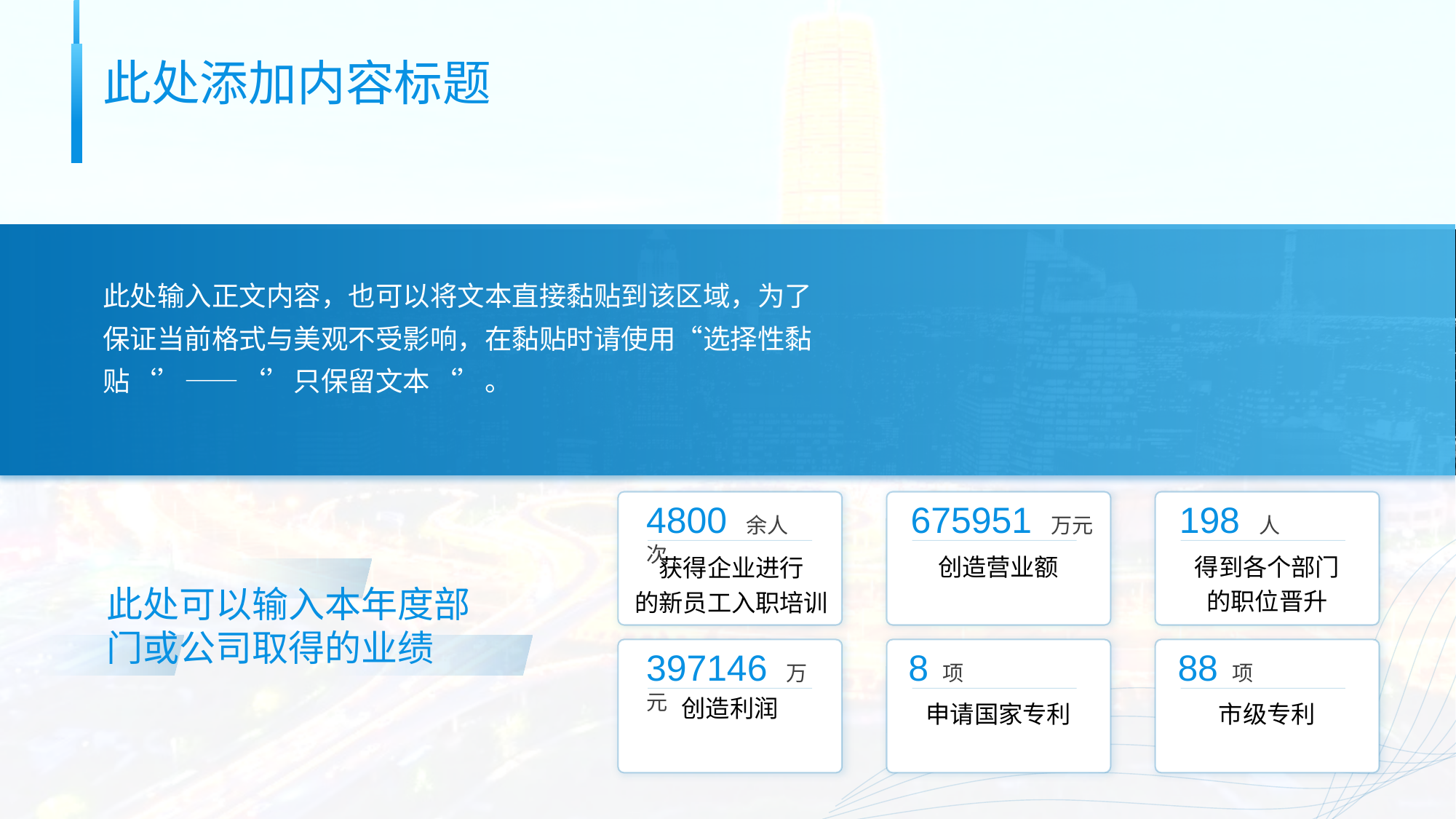

此处添加内容标题

此处输入正文内容，也可以将文本直接黏贴到该区域，为了保证当前格式与美观不受影响，在黏贴时请使用“选择性黏贴‘’——‘’只保留文本‘’。

4800 余人次

675951 万元

198 人
创造营业额
得到各个部门
的职位晋升
获得企业进行
的新员工入职培训

此处可以输入本年度部门或公司取得的业绩

397146 万元

8 项

88 项
创造利润
申请国家专利
市级专利